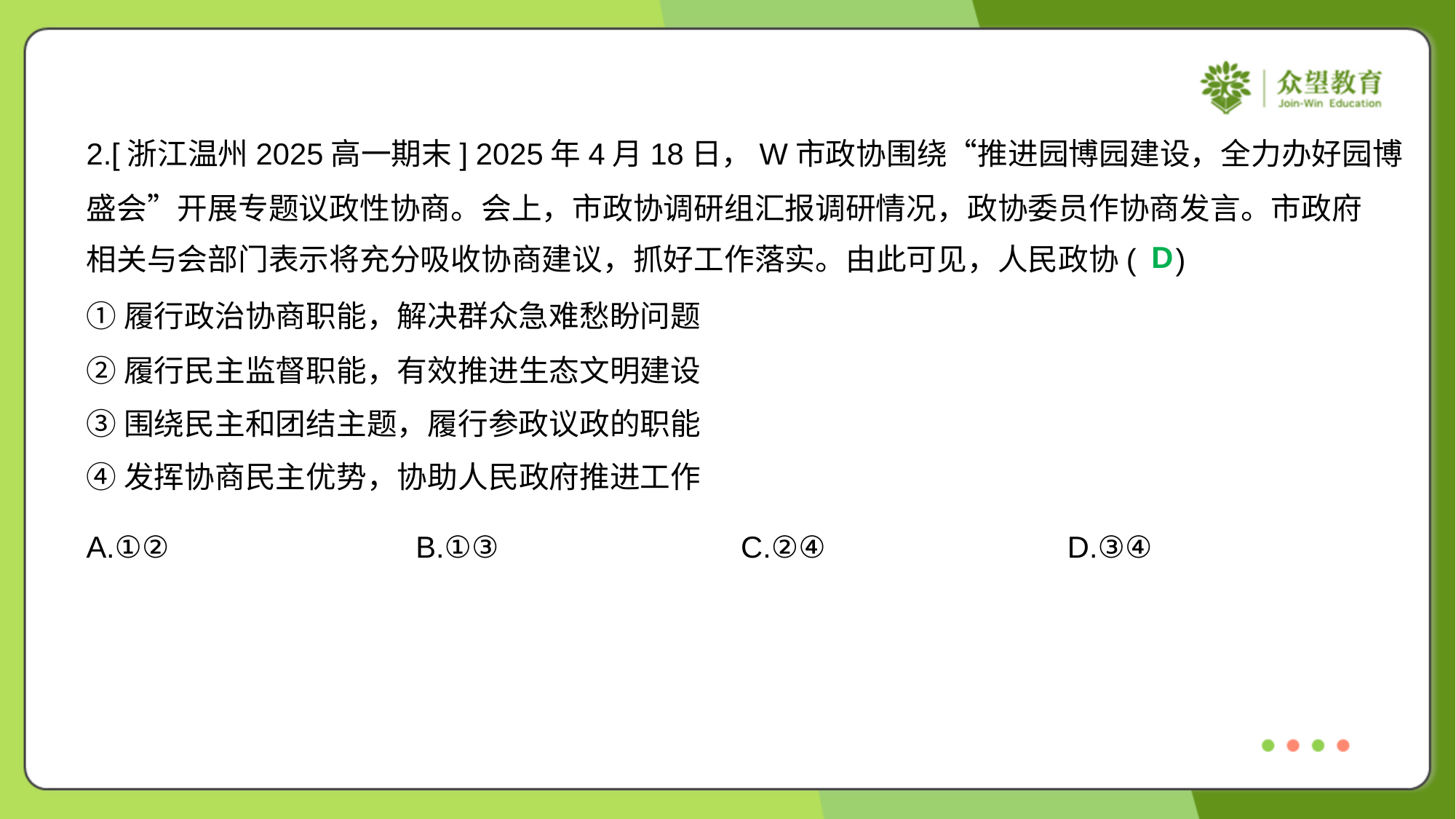

2.[浙江温州2025高一期末] 2025年4月18日，W市政协围绕“推进园博园建设，全力办好园博
盛会”开展专题议政性协商。会上，市政协调研组汇报调研情况，政协委员作协商发言。市政府
相关与会部门表示将充分吸收协商建议，抓好工作落实。由此可见，人民政协(     )
D
①履行政治协商职能，解决群众急难愁盼问题
②履行民主监督职能，有效推进生态文明建设
③围绕民主和团结主题，履行参政议政的职能
④发挥协商民主优势，协助人民政府推进工作
A.①②	B.①③	C.②④	D.③④